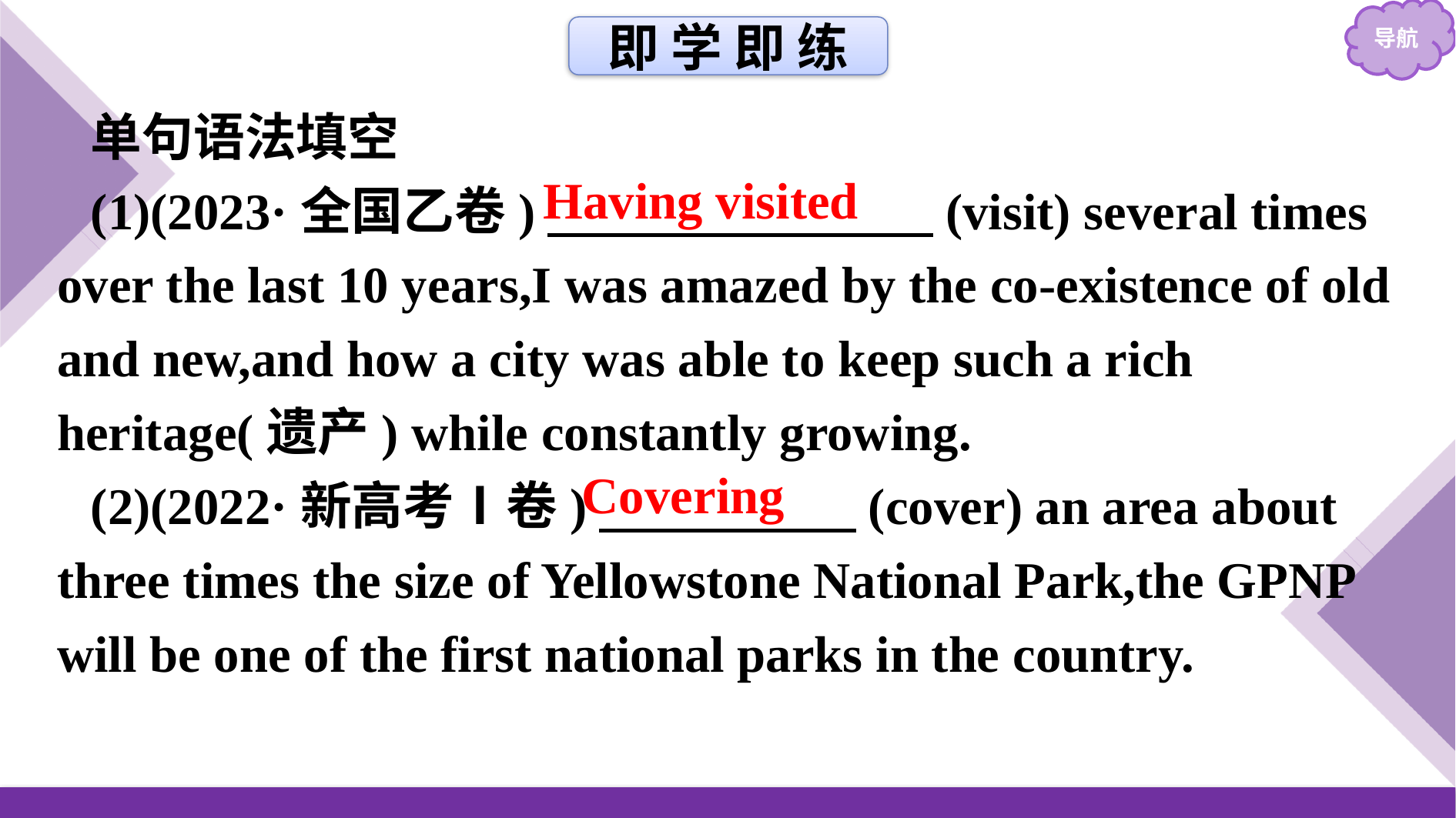

即 学 即 练
单句语法填空
(1)(2023·全国乙卷)　　　　　　　 (visit) several times over the last 10 years,I was amazed by the co-existence of old and new,and how a city was able to keep such a rich heritage(遗产) while constantly growing.
(2)(2022·新高考Ⅰ卷)　　　　　(cover) an area about three times the size of Yellowstone National Park,the GPNP will be one of the first national parks in the country.
Having visited
Covering